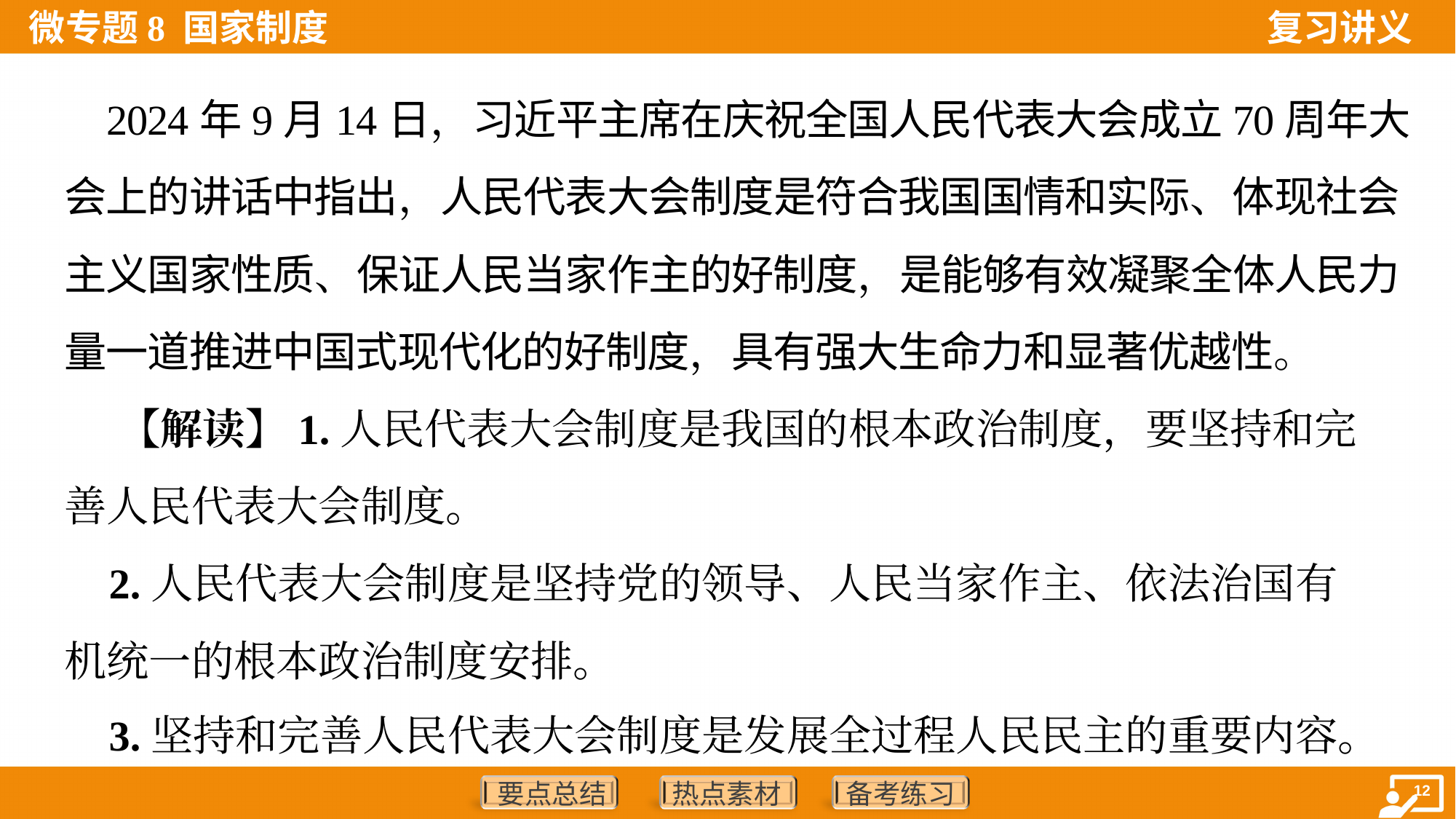

2024年9月14日，习近平主席在庆祝全国人民代表大会成立70周年大
会上的讲话中指出，人民代表大会制度是符合我国国情和实际、体现社会
主义国家性质、保证人民当家作主的好制度，是能够有效凝聚全体人民力
量一道推进中国式现代化的好制度，具有强大生命力和显著优越性。
    【解读】1.人民代表大会制度是我国的根本政治制度，要坚持和完
善人民代表大会制度。
    2.人民代表大会制度是坚持党的领导、人民当家作主、依法治国有
机统一的根本政治制度安排。
    3.坚持和完善人民代表大会制度是发展全过程人民民主的重要内容。